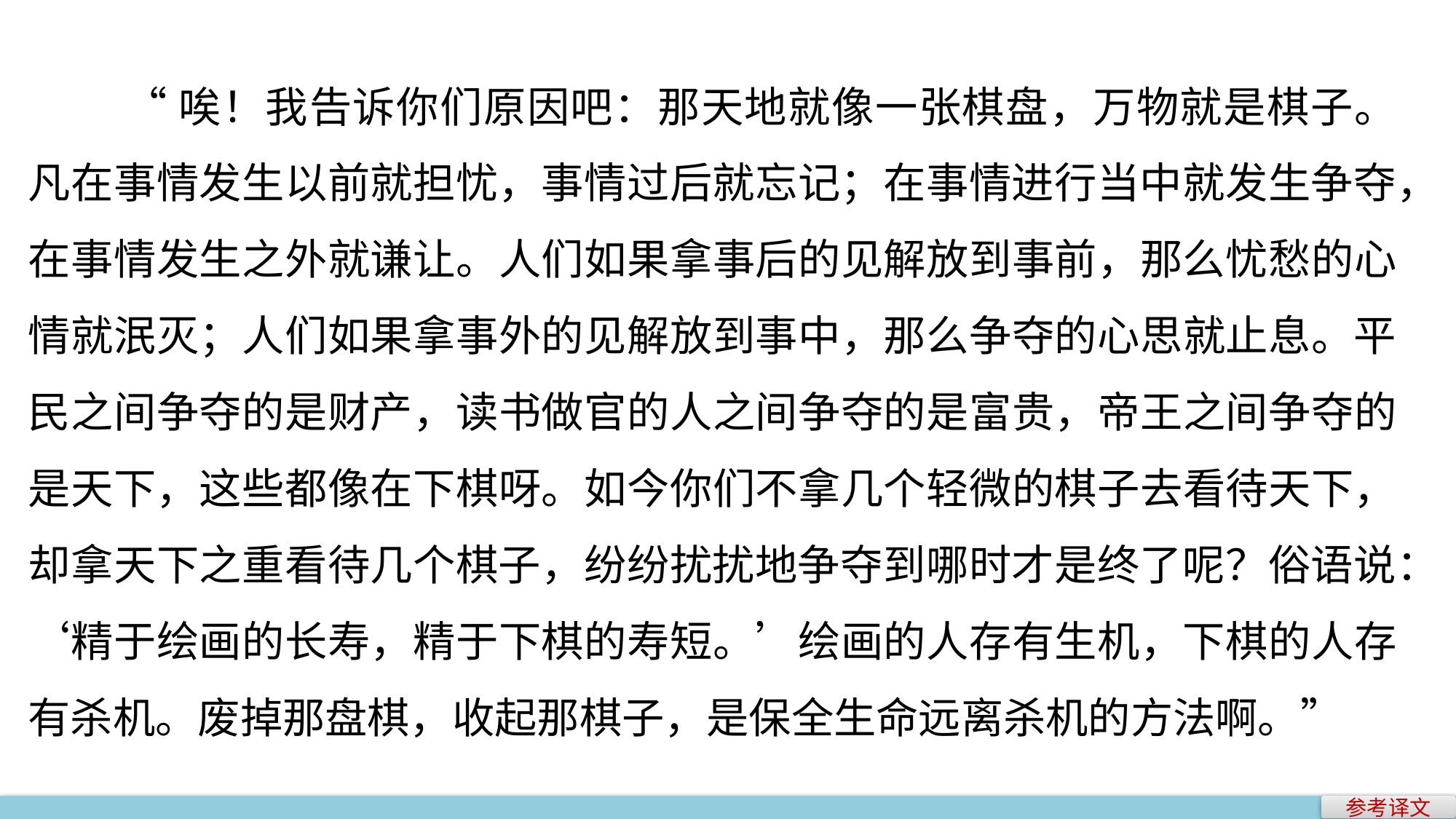

“唉！我告诉你们原因吧：那天地就像一张棋盘，万物就是棋子。凡在事情发生以前就担忧，事情过后就忘记；在事情进行当中就发生争夺，在事情发生之外就谦让。人们如果拿事后的见解放到事前，那么忧愁的心情就泯灭；人们如果拿事外的见解放到事中，那么争夺的心思就止息。平民之间争夺的是财产，读书做官的人之间争夺的是富贵，帝王之间争夺的是天下，这些都像在下棋呀。如今你们不拿几个轻微的棋子去看待天下，却拿天下之重看待几个棋子，纷纷扰扰地争夺到哪时才是终了呢？俗语说：‘精于绘画的长寿，精于下棋的寿短。’绘画的人存有生机，下棋的人存有杀机。废掉那盘棋，收起那棋子，是保全生命远离杀机的方法啊。”
参考译文